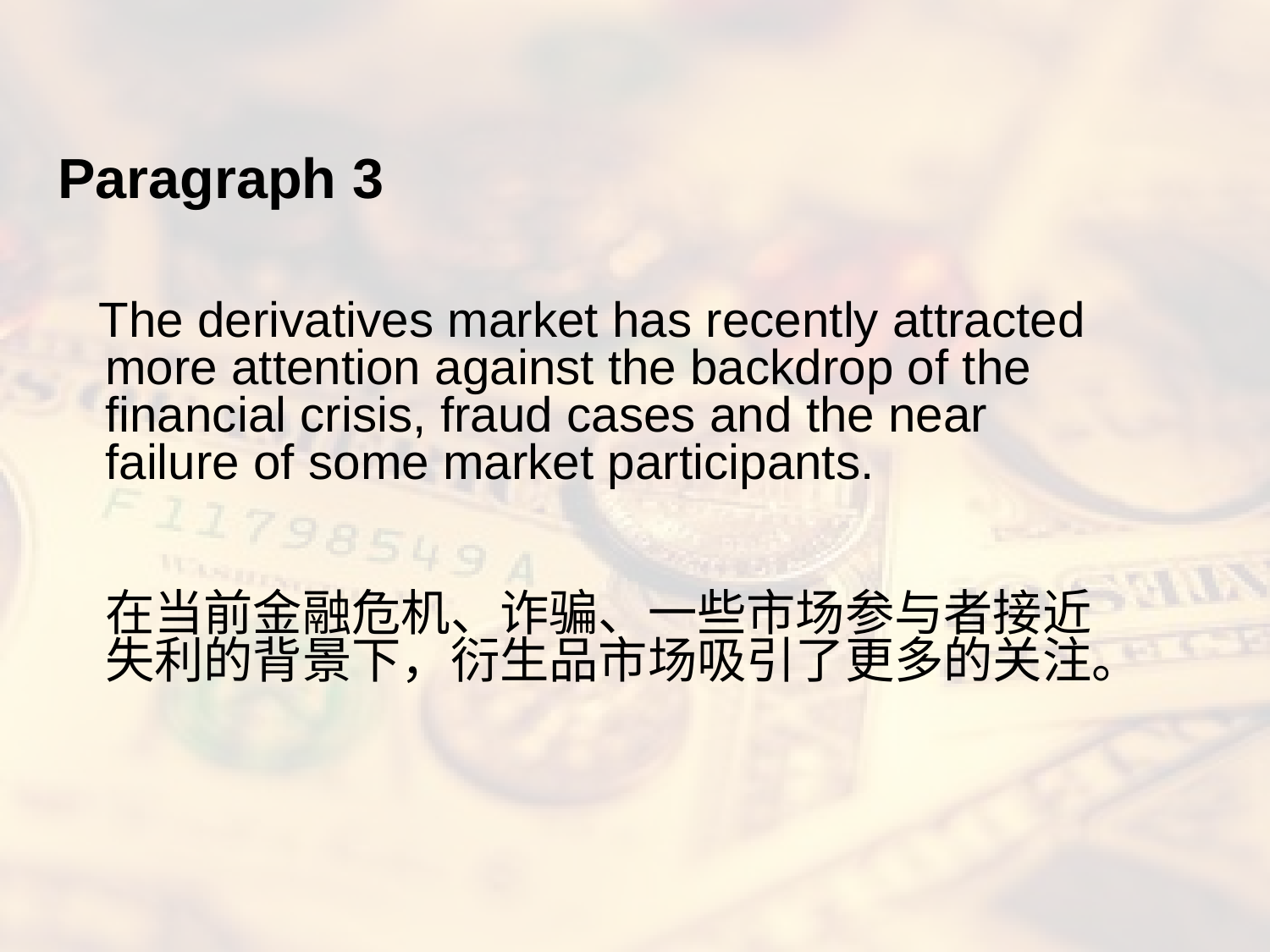

#
Paragraph 3

   The derivatives market has recently attracted more attention against the backdrop of the financial crisis, fraud cases and the near failure of some market participants.
在当前金融危机、诈骗、一些市场参与者接近失利的背景下，衍生品市场吸引了更多的关注。